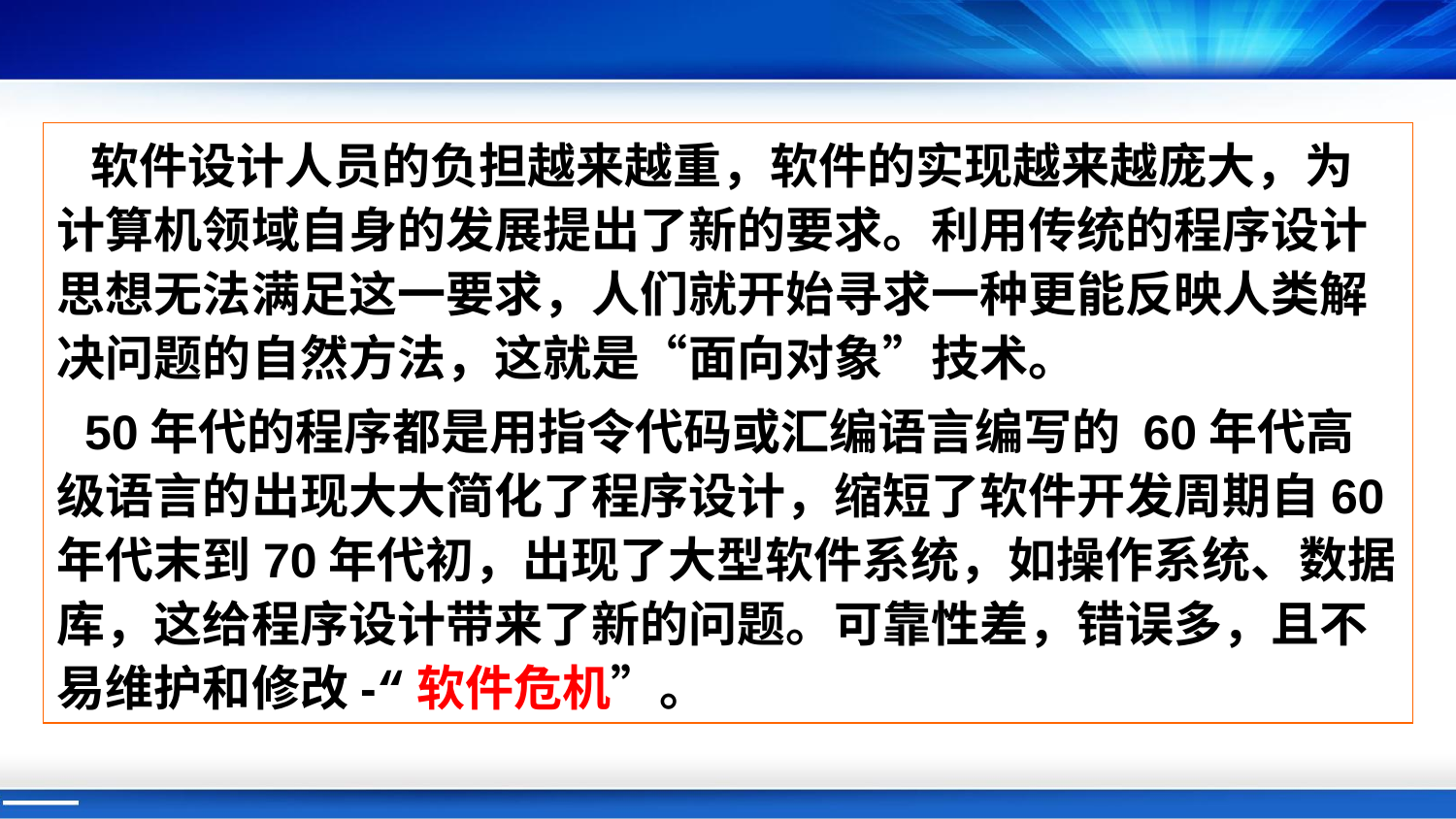

软件设计人员的负担越来越重，软件的实现越来越庞大，为计算机领域自身的发展提出了新的要求。利用传统的程序设计思想无法满足这一要求，人们就开始寻求一种更能反映人类解决问题的自然方法，这就是“面向对象”技术。
  50年代的程序都是用指令代码或汇编语言编写的 60年代高级语言的出现大大简化了程序设计，缩短了软件开发周期自60年代末到70年代初，出现了大型软件系统，如操作系统、数据库，这给程序设计带来了新的问题。可靠性差，错误多，且不易维护和修改-“软件危机”。